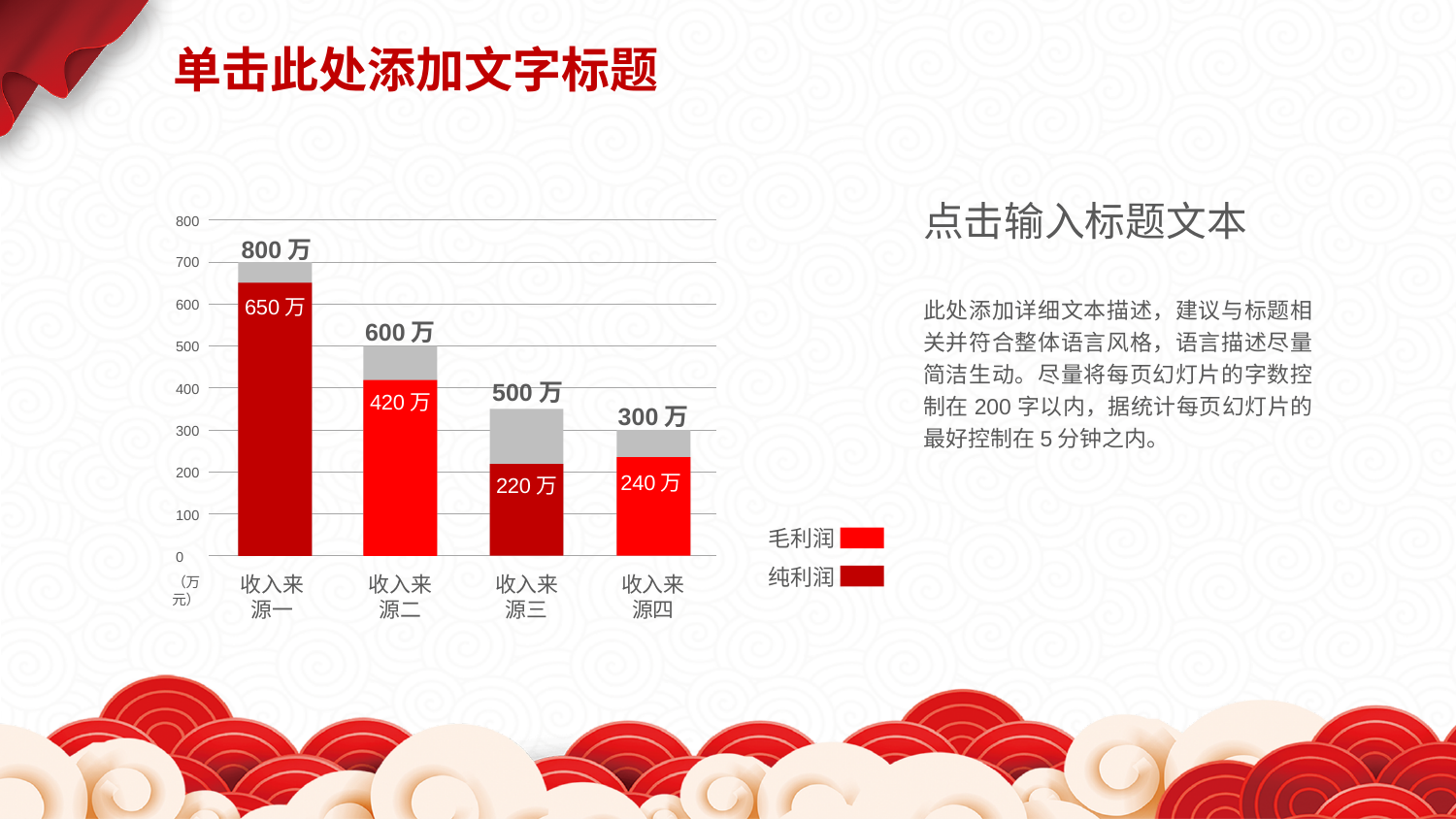

单击此处添加文字标题
点击输入标题文本
800
800万
700

650万
600
600万
500

500万
400

420万
300万

300

200
240万
220万
100
毛利润

0
纯利润
收入来源一
收入来源二
收入来源三
收入来源四

（万元）
此处添加详细文本描述，建议与标题相关并符合整体语言风格，语言描述尽量简洁生动。尽量将每页幻灯片的字数控制在200字以内，据统计每页幻灯片的最好控制在5分钟之内。